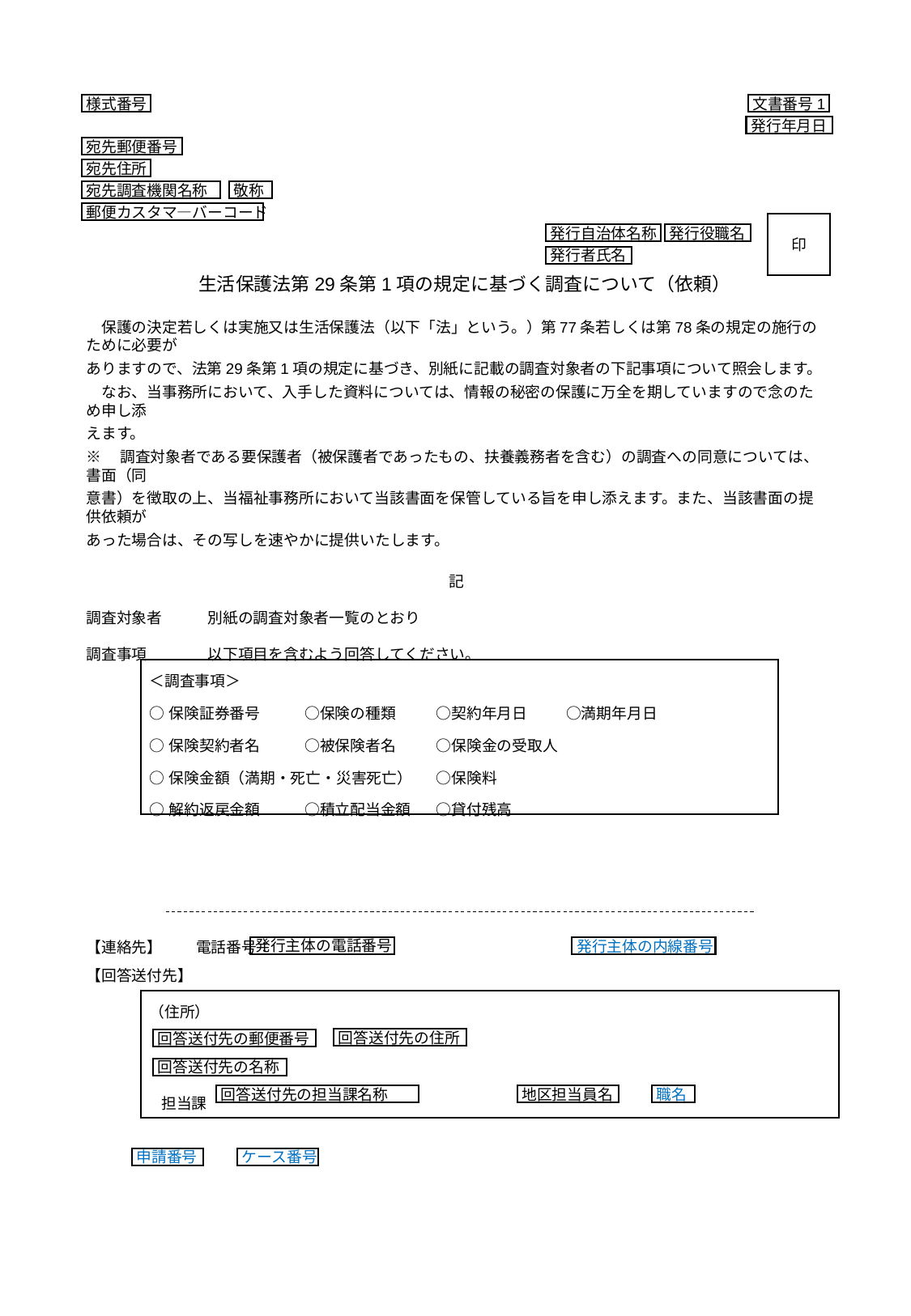

様式番号
文書番号1
発行年月日
宛先郵便番号
宛先住所
宛先調査機関名称
敬称
郵便カスタマ―バーコード
印
発行自治体名称
発行役職名
発行者氏名
生活保護法第29条第1項の規定に基づく調査について（依頼）

　保護の決定若しくは実施又は生活保護法（以下「法」という。）第77条若しくは第78条の規定の施行のために必要が
ありますので、法第29条第1項の規定に基づき、別紙に記載の調査対象者の下記事項について照会します。
　なお、当事務所において、入手した資料については、情報の秘密の保護に万全を期していますので念のため申し添
えます。
※　調査対象者である要保護者（被保護者であったもの、扶養義務者を含む）の調査への同意については、書面（同
意書）を徴取の上、当福祉事務所において当該書面を保管している旨を申し添えます。また、当該書面の提供依頼が
あった場合は、その写しを速やかに提供いたします。

記

調査対象者	別紙の調査対象者一覧のとおり

調査事項	以下項目を含むよう回答してください。
| ＜調査事項＞　 ○保険証券番号 ○保険の種類 ○契約年月日 ○満期年月日 ○保険契約者名 ○被保険者名 ○保険金の受取人 ○保険金額（満期・死亡・災害死亡） ○保険料 ○解約返戻金額 ○積立配当金額 ○貸付残高 |
| --- |
【連絡先】　　 電話番号：
【回答送付先】
発行主体の電話番号
発行主体の内線番号
| （住所） 　 担当課 |
| --- |
回答送付先の住所
回答送付先の郵便番号
回答送付先の名称
回答送付先の担当課名称
地区担当員名
職名
申請番号
ケース番号